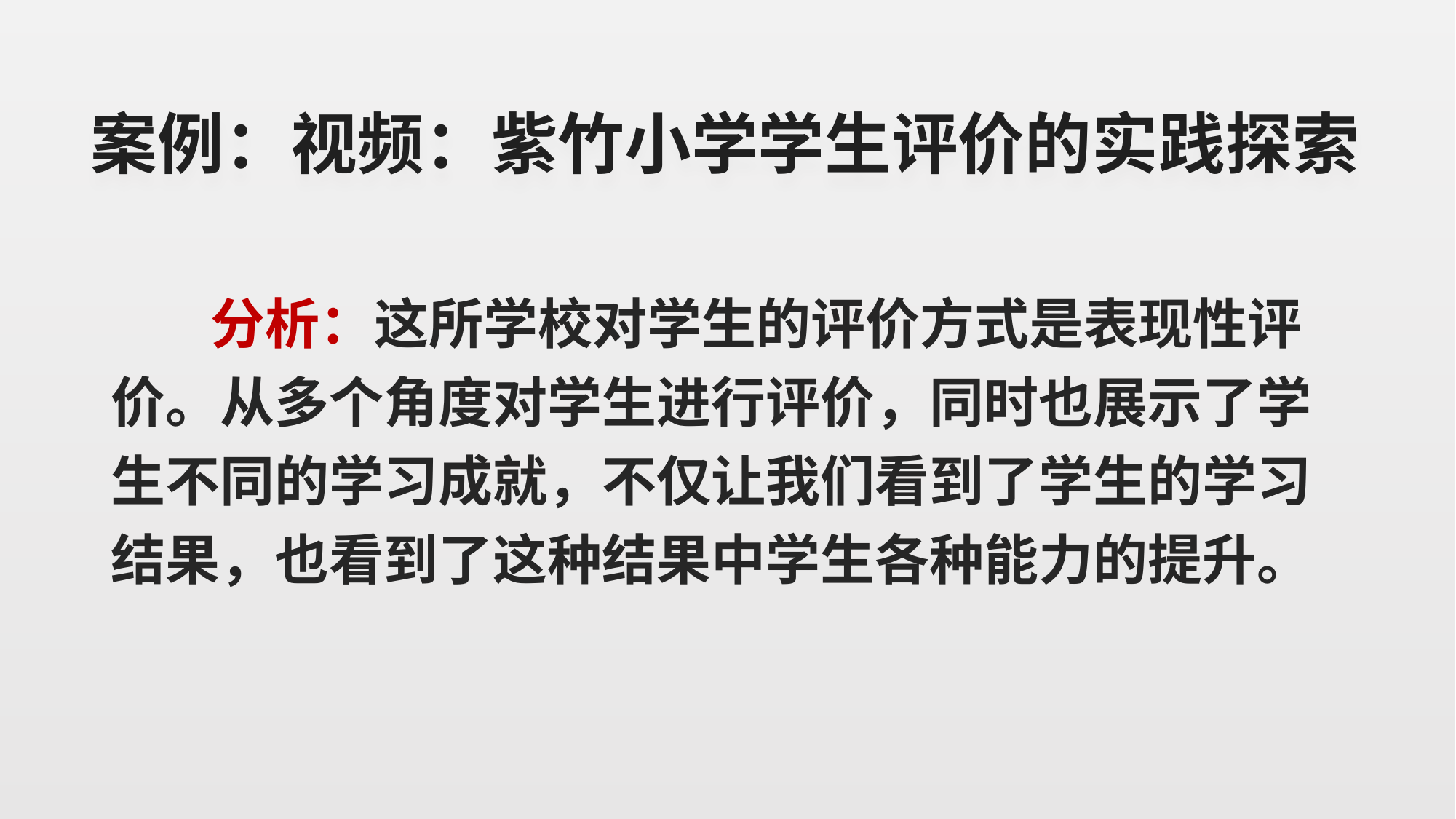

# 案例：视频：紫竹小学学生评价的实践探索
       分析：这所学校对学生的评价方式是表现性评价。从多个角度对学生进行评价，同时也展示了学生不同的学习成就，不仅让我们看到了学生的学习结果，也看到了这种结果中学生各种能力的提升。